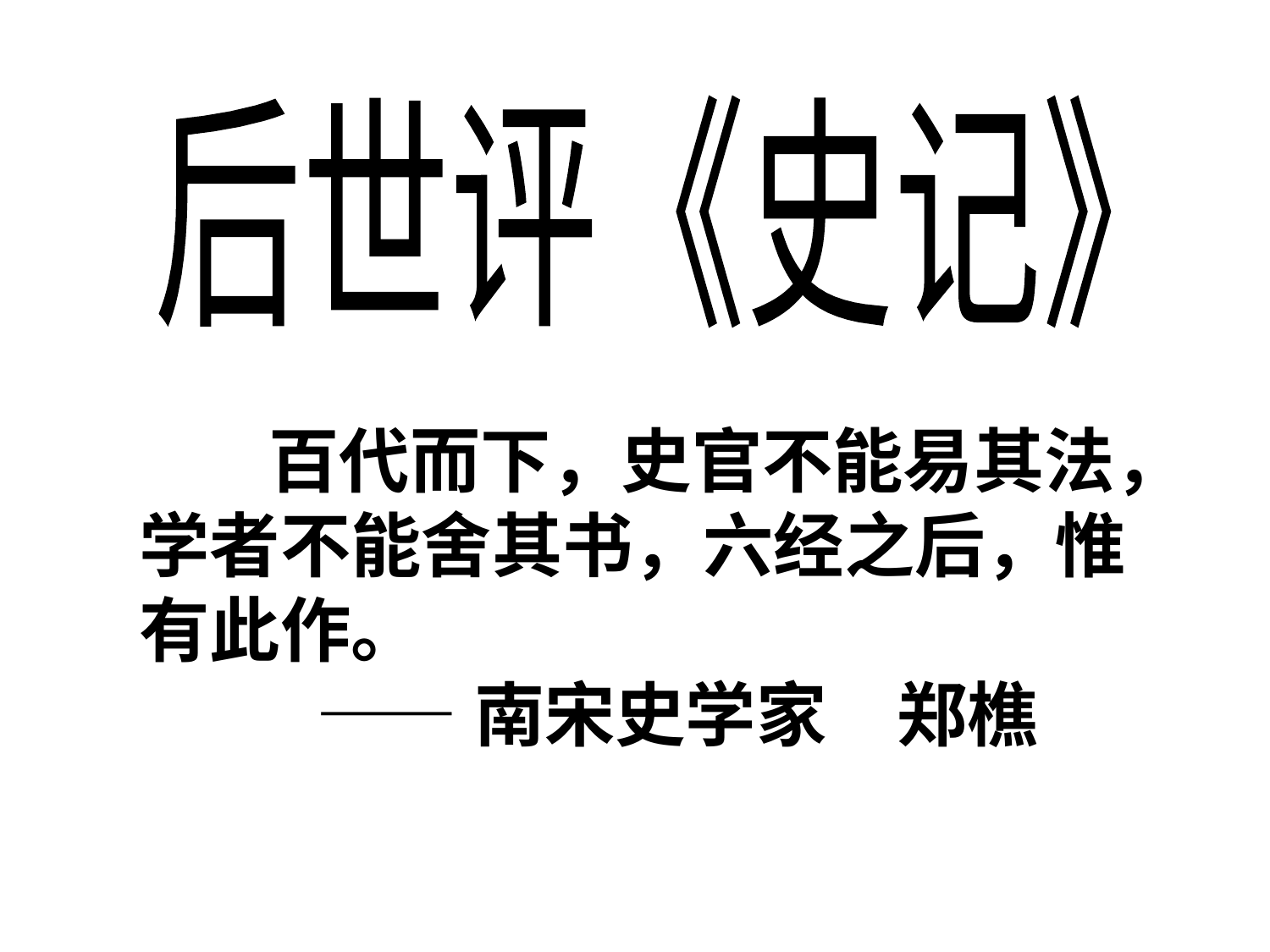

后世评《史记》
       百代而下，史官不能易其法，学者不能舍其书，六经之后，惟有此作。
           ——南宋史学家　郑樵